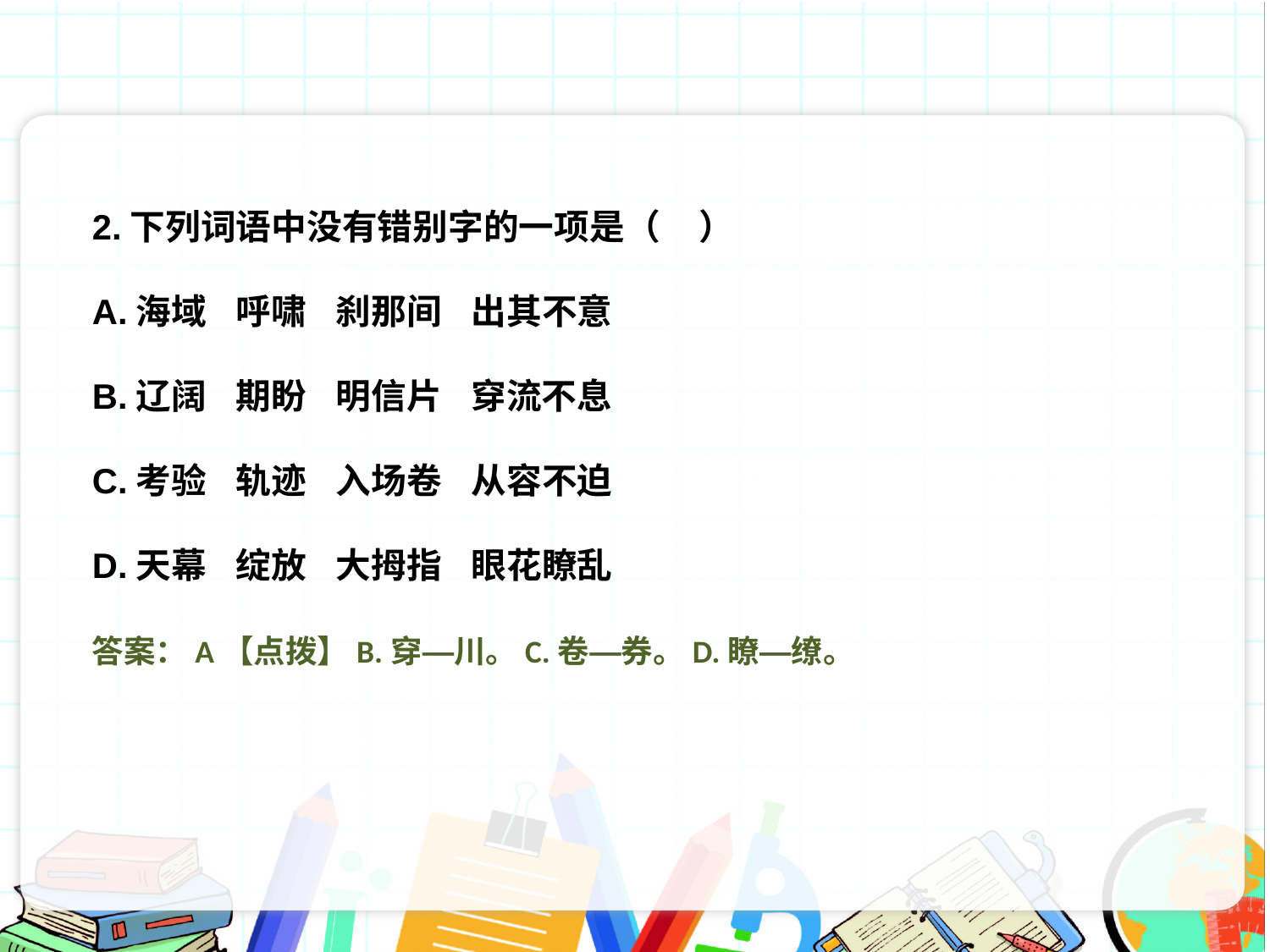

2.下列词语中没有错别字的一项是（    ）
A.海域   呼啸   刹那间   出其不意
B.辽阔   期盼   明信片   穿流不息
C.考验   轨迹   入场卷   从容不迫
D.天幕   绽放   大拇指   眼花瞭乱
答案：A【点拨】B.穿—川。C.卷—券。D.瞭—缭。